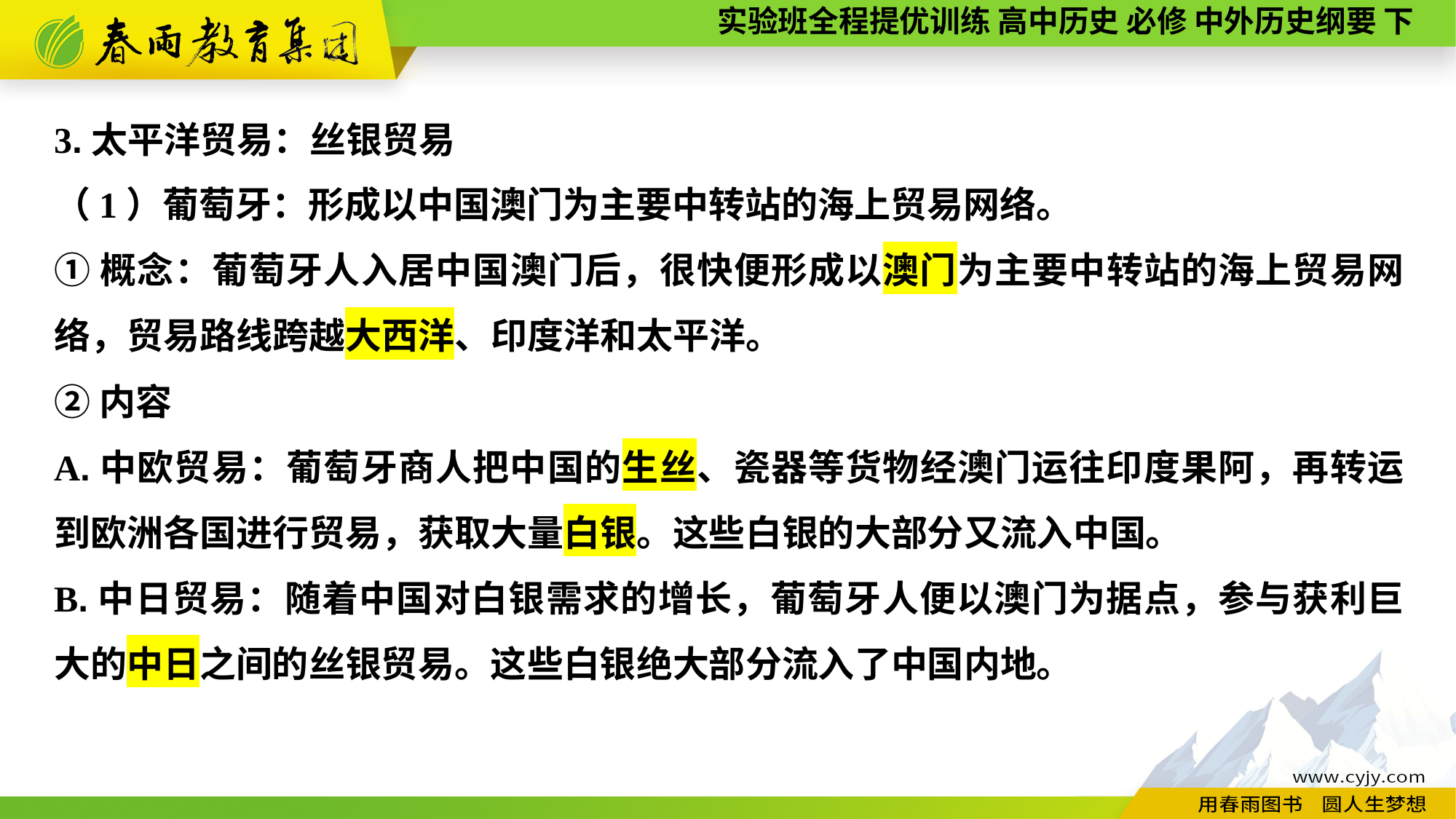

3.太平洋贸易：丝银贸易
（1）葡萄牙：形成以中国澳门为主要中转站的海上贸易网络。
①概念：葡萄牙人入居中国澳门后，很快便形成以澳门为主要中转站的海上贸易网络，贸易路线跨越大西洋、印度洋和太平洋。
②内容
A.中欧贸易：葡萄牙商人把中国的生丝、瓷器等货物经澳门运往印度果阿，再转运到欧洲各国进行贸易，获取大量白银。这些白银的大部分又流入中国。
B.中日贸易：随着中国对白银需求的增长，葡萄牙人便以澳门为据点，参与获利巨大的中日之间的丝银贸易。这些白银绝大部分流入了中国内地。